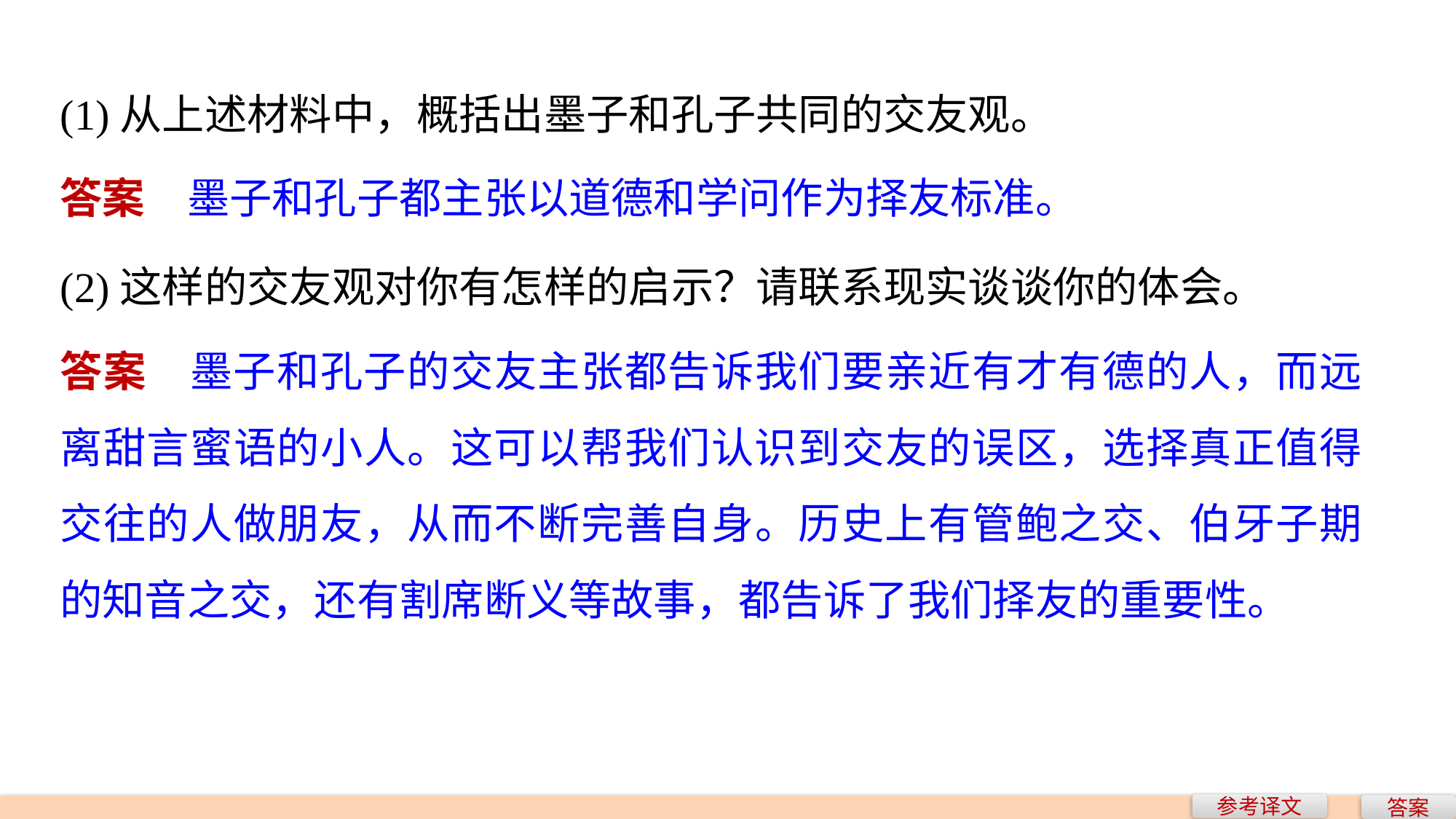

(1)从上述材料中，概括出墨子和孔子共同的交友观。
答案　墨子和孔子都主张以道德和学问作为择友标准。
(2)这样的交友观对你有怎样的启示？请联系现实谈谈你的体会。
答案　墨子和孔子的交友主张都告诉我们要亲近有才有德的人，而远离甜言蜜语的小人。这可以帮我们认识到交友的误区，选择真正值得交往的人做朋友，从而不断完善自身。历史上有管鲍之交、伯牙子期的知音之交，还有割席断义等故事，都告诉了我们择友的重要性。
参考译文
答案